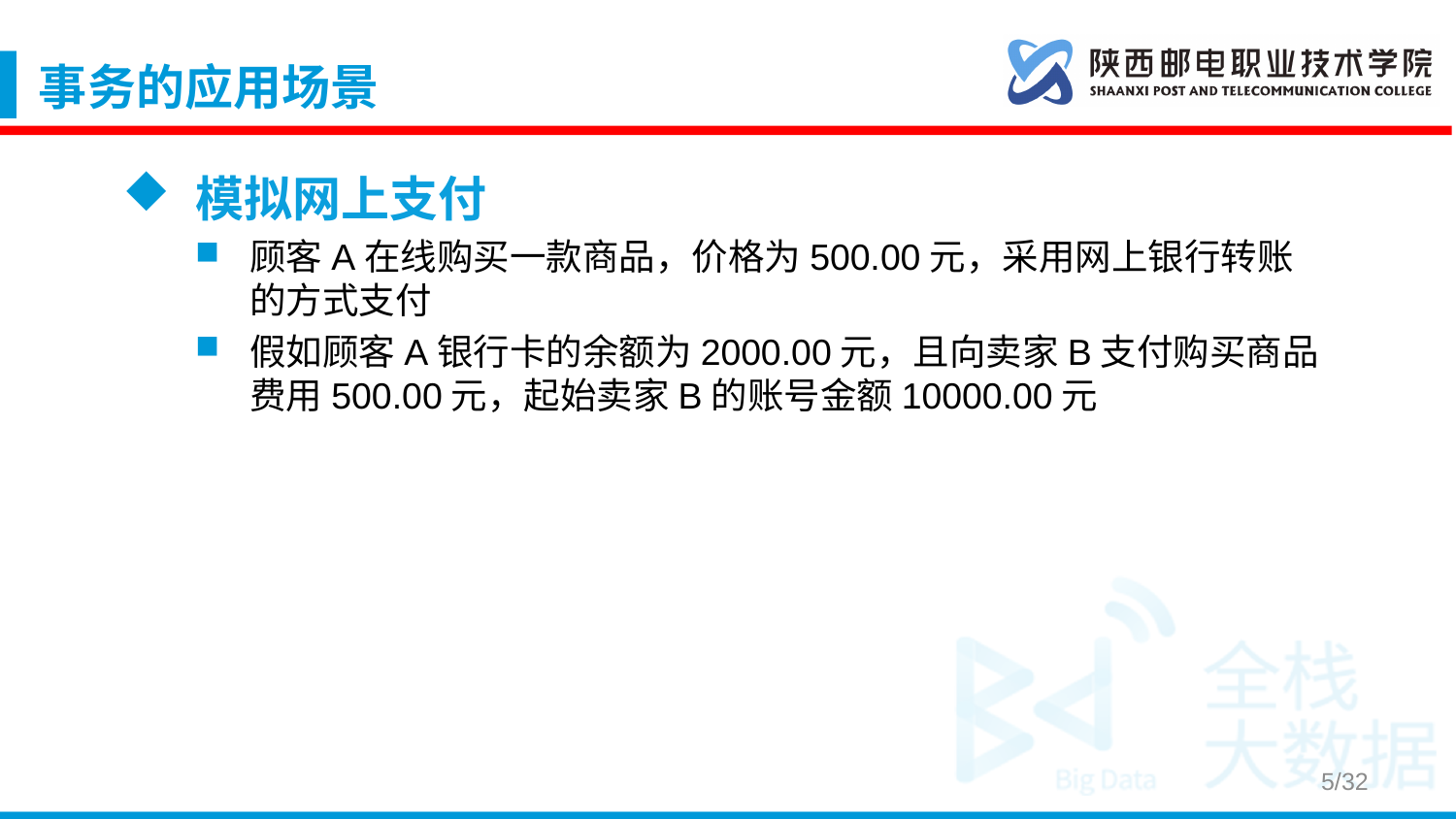

# 事务的应用场景
模拟网上支付
顾客A在线购买一款商品，价格为500.00元，采用网上银行转账的方式支付
假如顾客A银行卡的余额为2000.00元，且向卖家B支付购买商品费用500.00元，起始卖家B的账号金额10000.00元

5/32